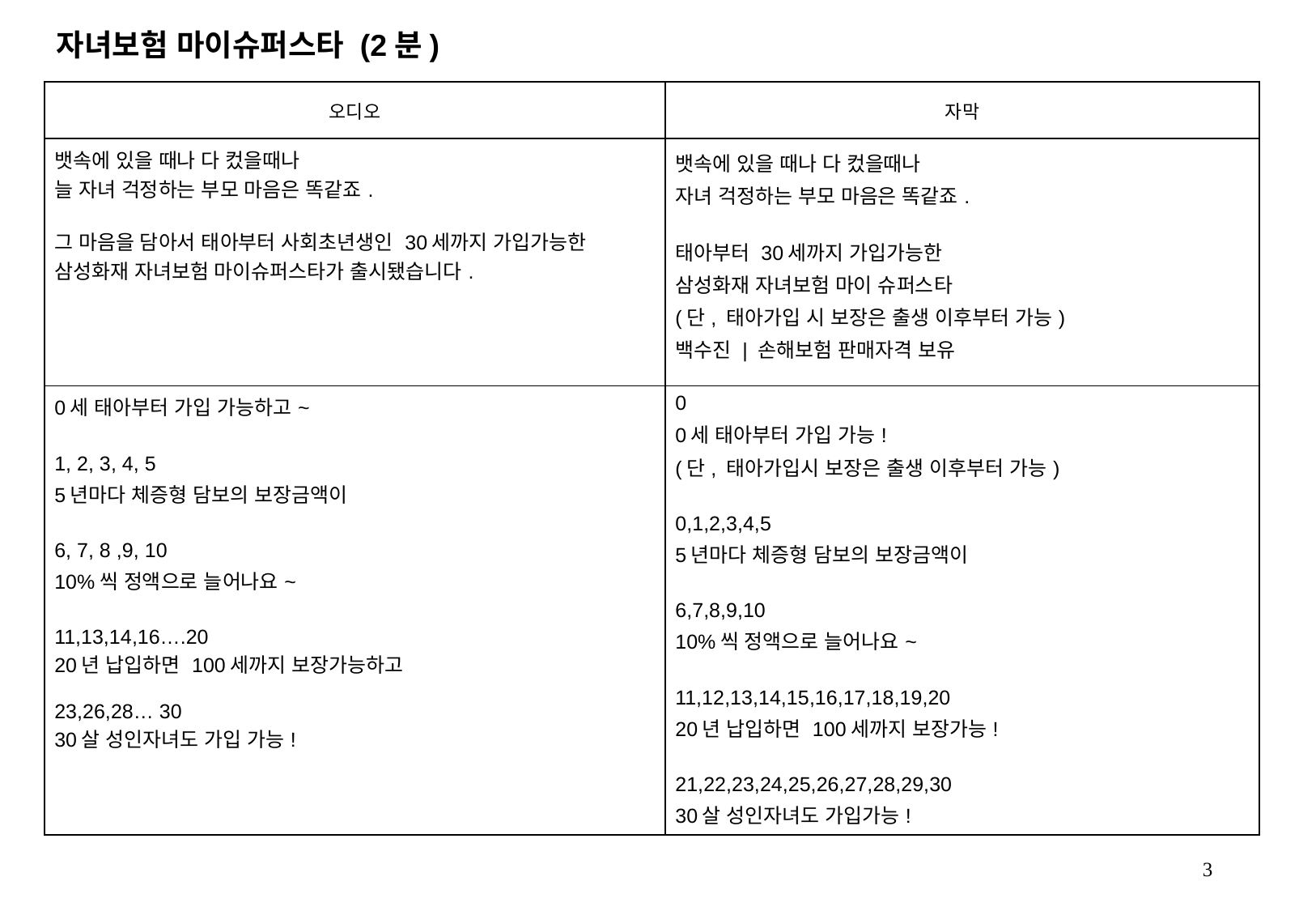

자녀보험 마이슈퍼스타 (2분)
| 오디오 | 자막 |
| --- | --- |
| 뱃속에 있을 때나 다 컸을때나 늘 자녀 걱정하는 부모 마음은 똑같죠. 그 마음을 담아서 태아부터 사회초년생인 30세까지 가입가능한 삼성화재 자녀보험 마이슈퍼스타가 출시됐습니다. | 뱃속에 있을 때나 다 컸을때나 자녀 걱정하는 부모 마음은 똑같죠. 태아부터 30세까지 가입가능한 삼성화재 자녀보험 마이 슈퍼스타 (단, 태아가입 시 보장은 출생 이후부터 가능) 백수진 | 손해보험 판매자격 보유 |
| 0세 태아부터 가입 가능하고~ 1, 2, 3, 4, 5 5년마다 체증형 담보의 보장금액이 6, 7, 8 ,9, 10 10%씩 정액으로 늘어나요~ 11,13,14,16….20 20년 납입하면 100세까지 보장가능하고 23,26,28… 30 30살 성인자녀도 가입 가능! | 0 0세 태아부터 가입 가능! (단, 태아가입시 보장은 출생 이후부터 가능) 0,1,2,3,4,5 5년마다 체증형 담보의 보장금액이 6,7,8,9,10 10%씩 정액으로 늘어나요~ 11,12,13,14,15,16,17,18,19,20 20년 납입하면 100세까지 보장가능! 21,22,23,24,25,26,27,28,29,30 30살 성인자녀도 가입가능! |
3